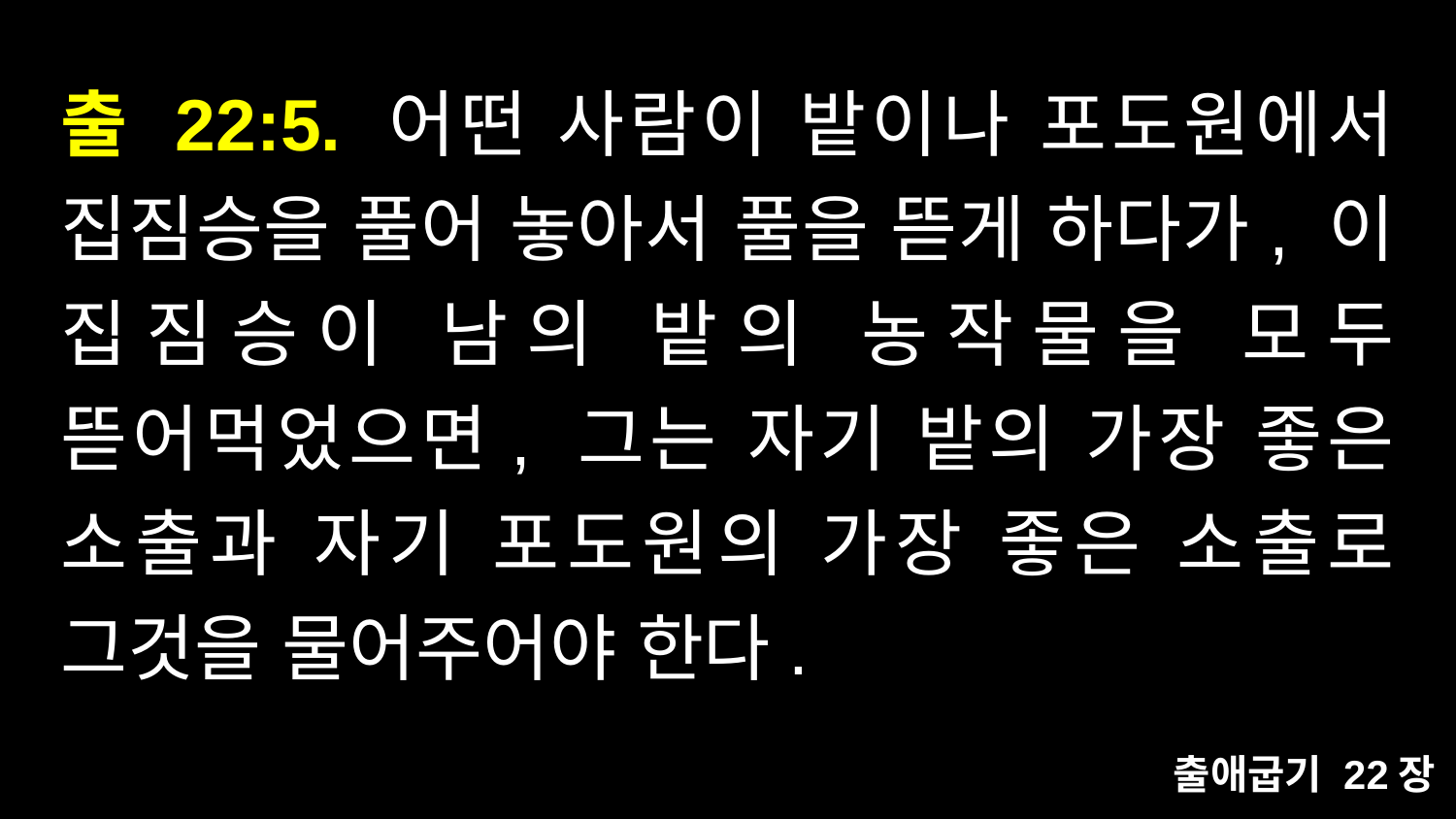

# 출 22:5. 어떤 사람이 밭이나 포도원에서 집짐승을 풀어 놓아서 풀을 뜯게 하다가, 이 집짐승이 남의 밭의 농작물을 모두 뜯어먹었으면, 그는 자기 밭의 가장 좋은 소출과 자기 포도원의 가장 좋은 소출로 그것을 물어주어야 한다.
출애굽기 22장